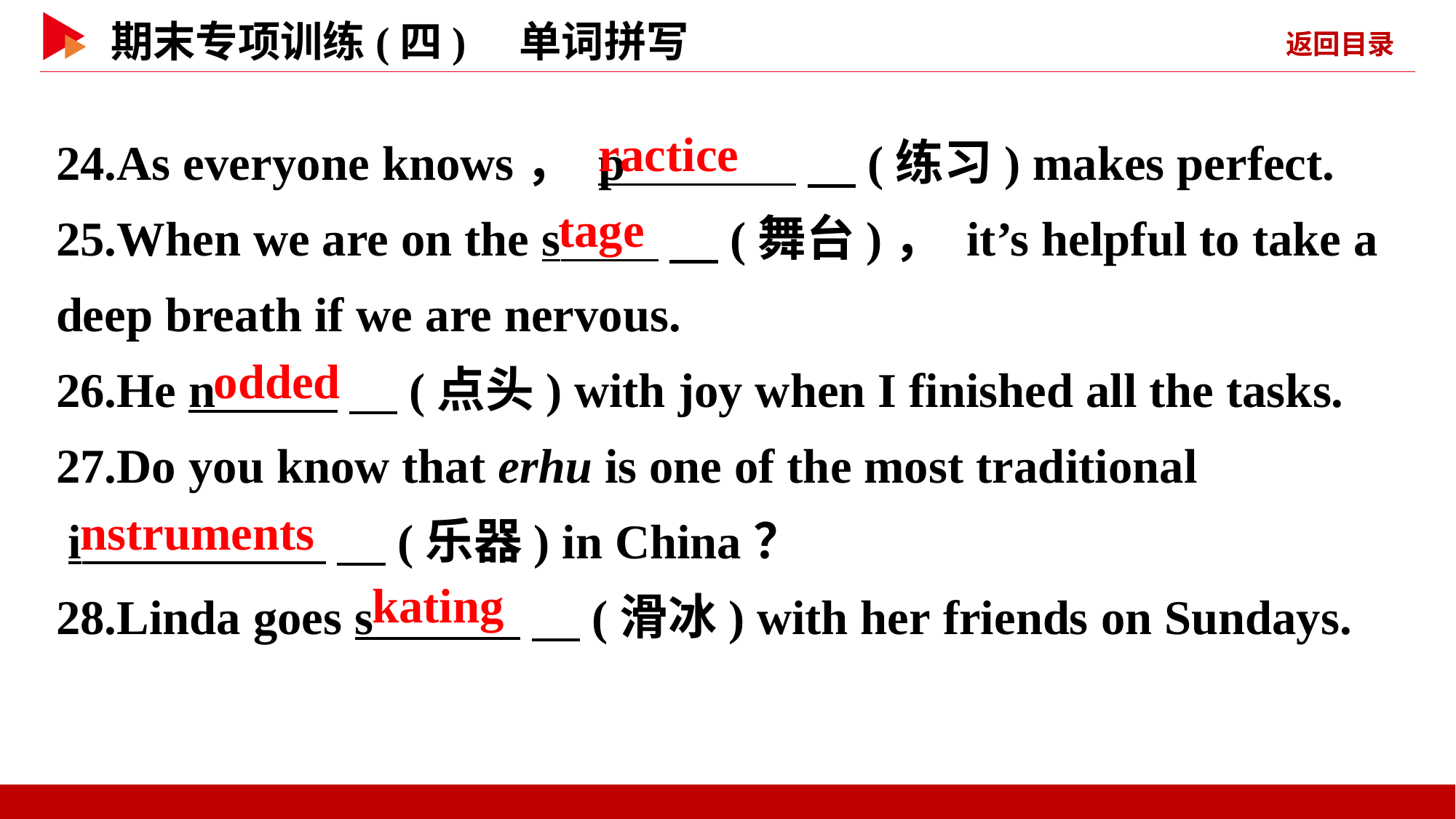

24.As everyone knows， p              　(练习) makes perfect.
25.When we are on the s        　(舞台)， it’s helpful to take a deep breath if we are nervous.
26.He n          　(点头) with joy when I finished all the tasks.
27.Do you know that erhu is one of the most traditional
 i                    　(乐器) in China？
28.Linda goes s            　(滑冰) with her friends on Sundays.
ractice
tage
odded
nstruments
kating